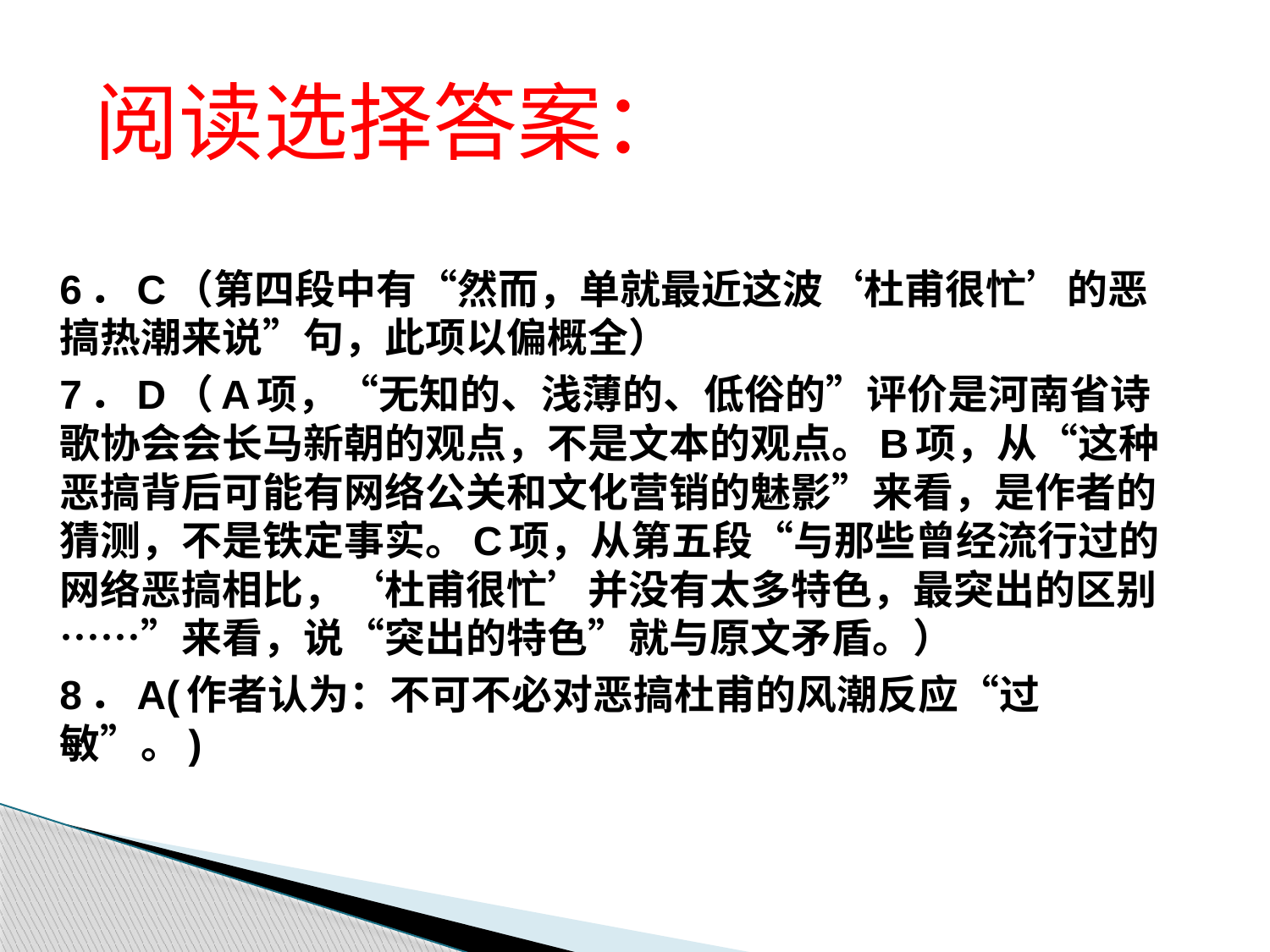

阅读选择答案：
6．C（第四段中有“然而，单就最近这波‘杜甫很忙’的恶搞热潮来说”句，此项以偏概全）
7．D（A项，“无知的、浅薄的、低俗的”评价是河南省诗歌协会会长马新朝的观点，不是文本的观点。B项，从“这种恶搞背后可能有网络公关和文化营销的魅影”来看，是作者的猜测，不是铁定事实。C项，从第五段“与那些曾经流行过的网络恶搞相比，‘杜甫很忙’并没有太多特色，最突出的区别……”来看，说“突出的特色”就与原文矛盾。）
8．A(作者认为：不可不必对恶搞杜甫的风潮反应“过敏”。)